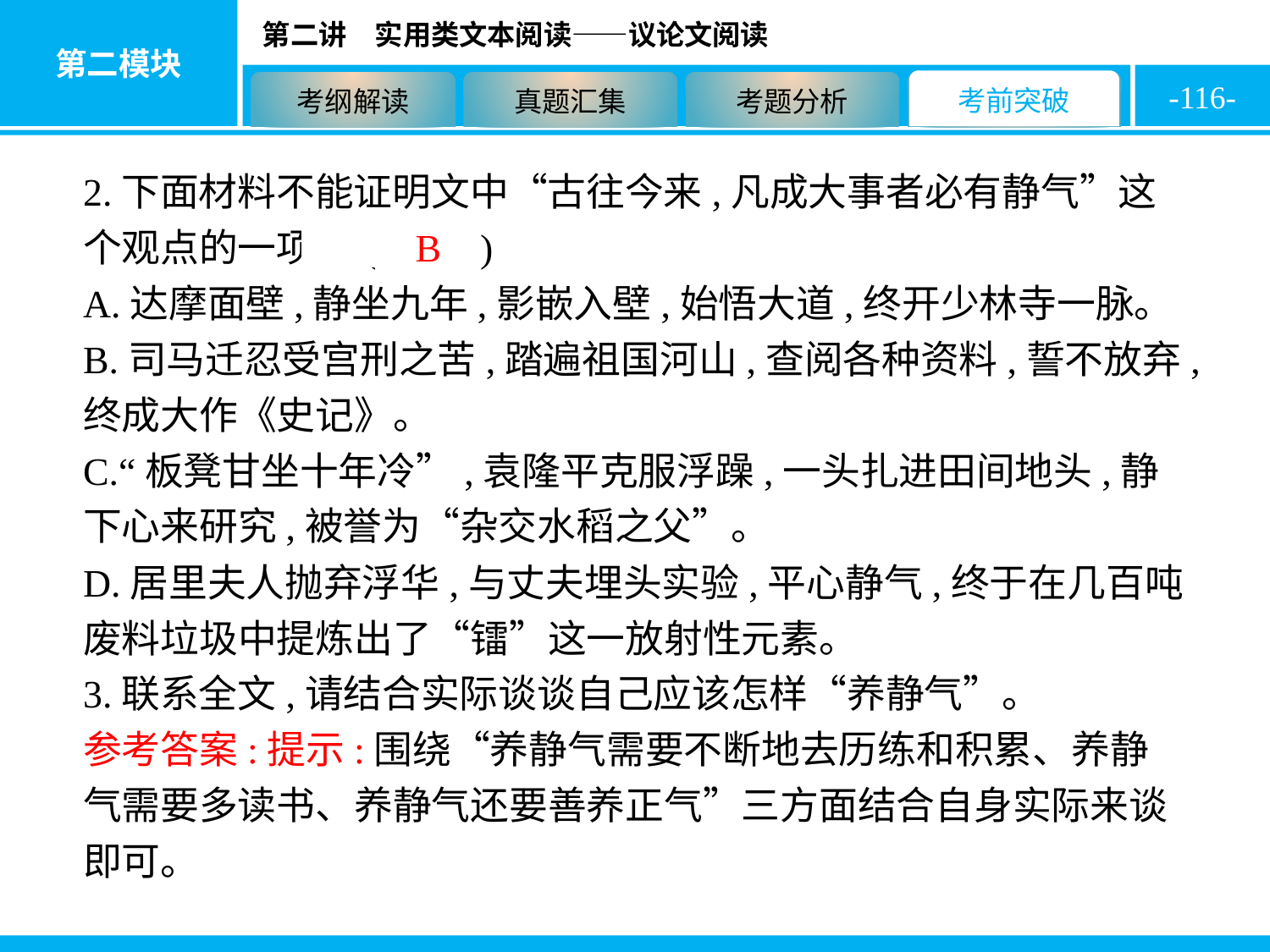

-116-
2.下面材料不能证明文中“古往今来,凡成大事者必有静气”这个观点的一项是(    B    )
A.达摩面壁,静坐九年,影嵌入壁,始悟大道,终开少林寺一脉。
B.司马迁忍受宫刑之苦,踏遍祖国河山,查阅各种资料,誓不放弃,终成大作《史记》。
C.“板凳甘坐十年冷”,袁隆平克服浮躁,一头扎进田间地头,静下心来研究,被誉为“杂交水稻之父”。
D.居里夫人抛弃浮华,与丈夫埋头实验,平心静气,终于在几百吨废料垃圾中提炼出了“镭”这一放射性元素。
3.联系全文,请结合实际谈谈自己应该怎样“养静气”。
参考答案:提示:围绕“养静气需要不断地去历练和积累、养静气需要多读书、养静气还要善养正气”三方面结合自身实际来谈即可。